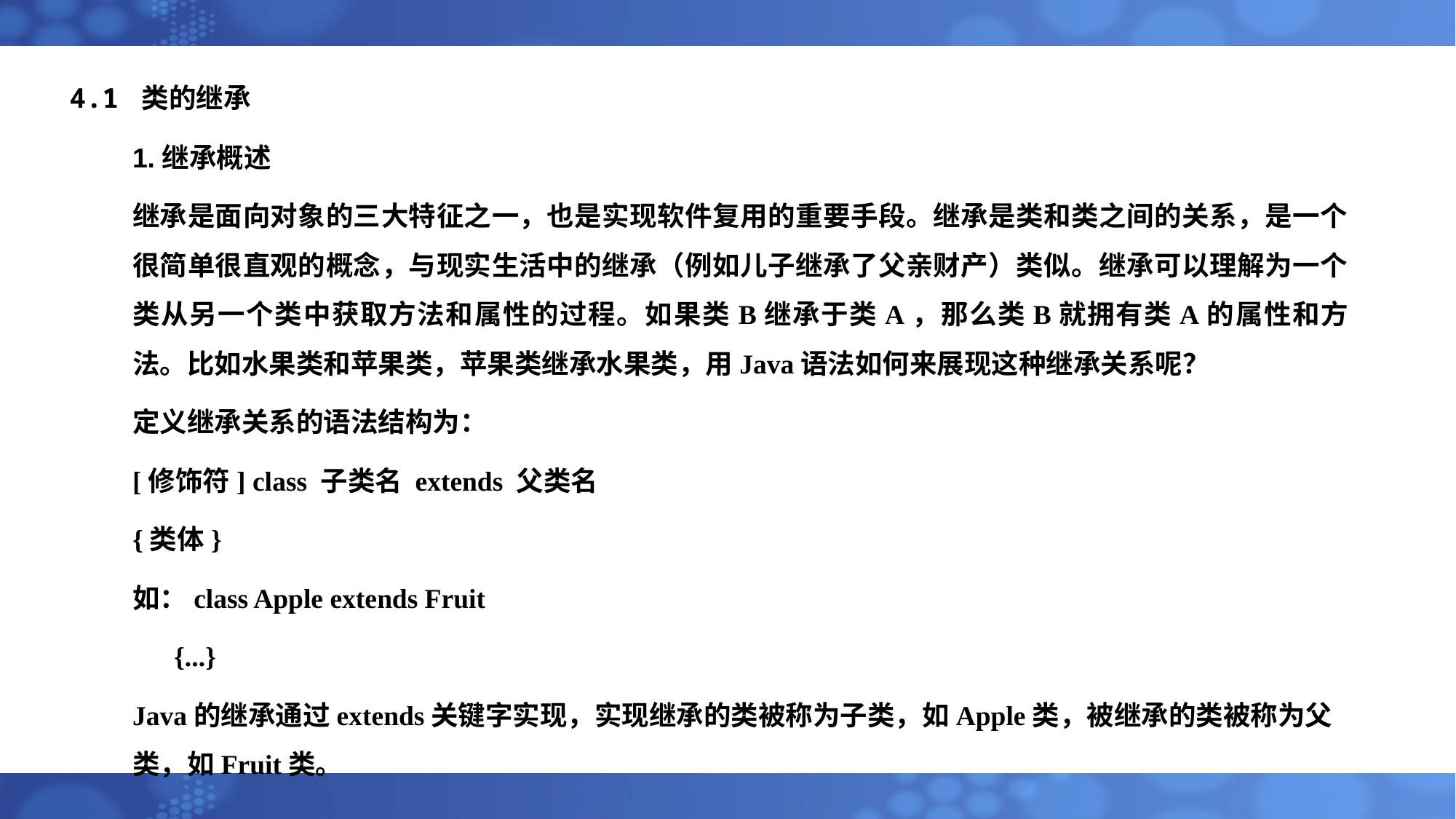

# 4.1 类的继承
1.继承概述
继承是面向对象的三大特征之一，也是实现软件复用的重要手段。继承是类和类之间的关系，是一个很简单很直观的概念，与现实生活中的继承（例如儿子继承了父亲财产）类似。继承可以理解为一个类从另一个类中获取方法和属性的过程。如果类B继承于类A，那么类B就拥有类A的属性和方法。比如水果类和苹果类，苹果类继承水果类，用Java语法如何来展现这种继承关系呢？
定义继承关系的语法结构为：
[修饰符] class 子类名 extends 父类名
{类体}
如：class Apple extends Fruit
      {...}
Java的继承通过extends关键字实现，实现继承的类被称为子类，如Apple类，被继承的类被称为父类，如Fruit类。